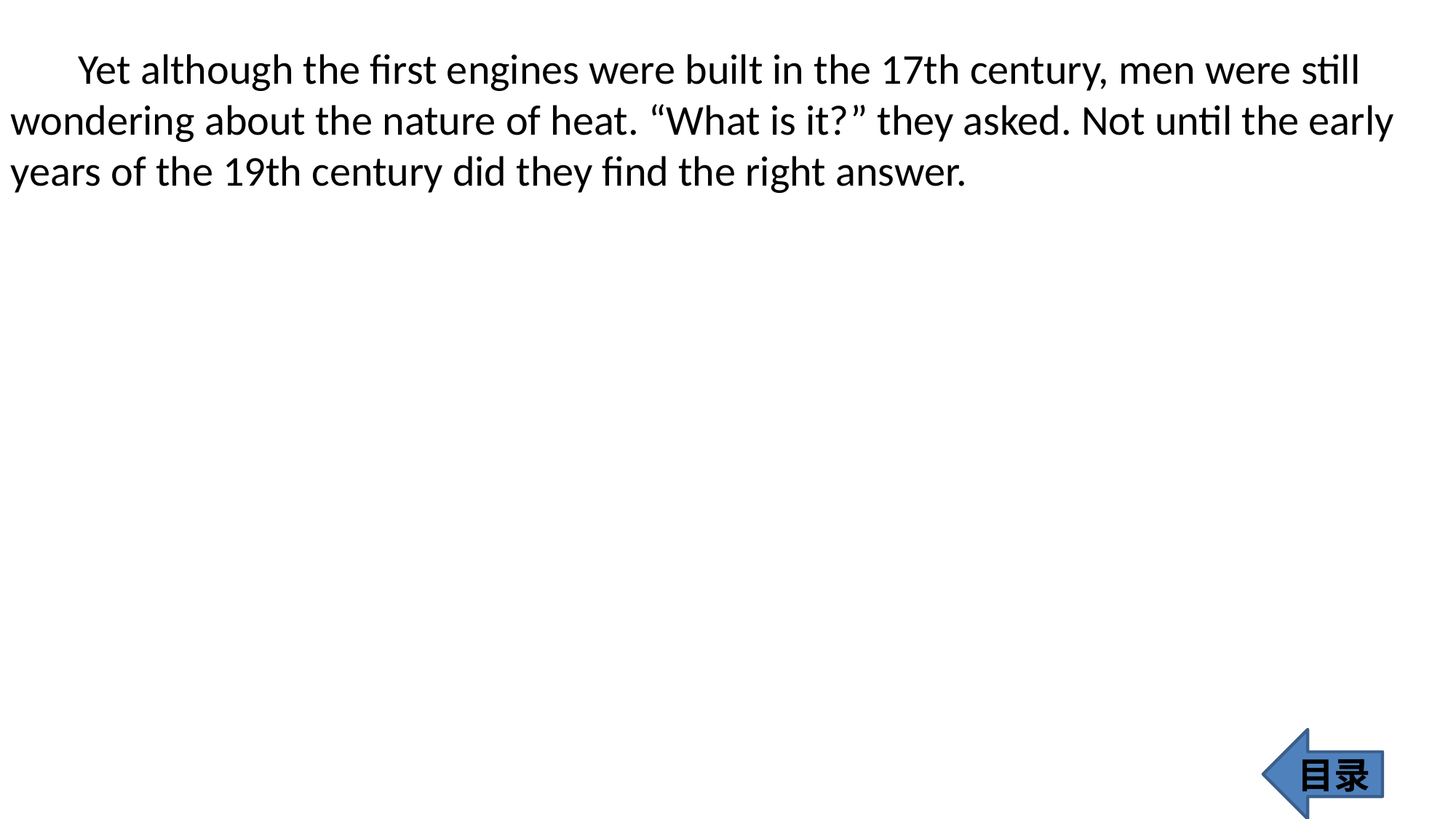

Yet although the first engines were built in the 17th century, men were still wondering about the nature of heat. “What is it?” they asked. Not until the early years of the 19th century did they find the right answer.

目录
429